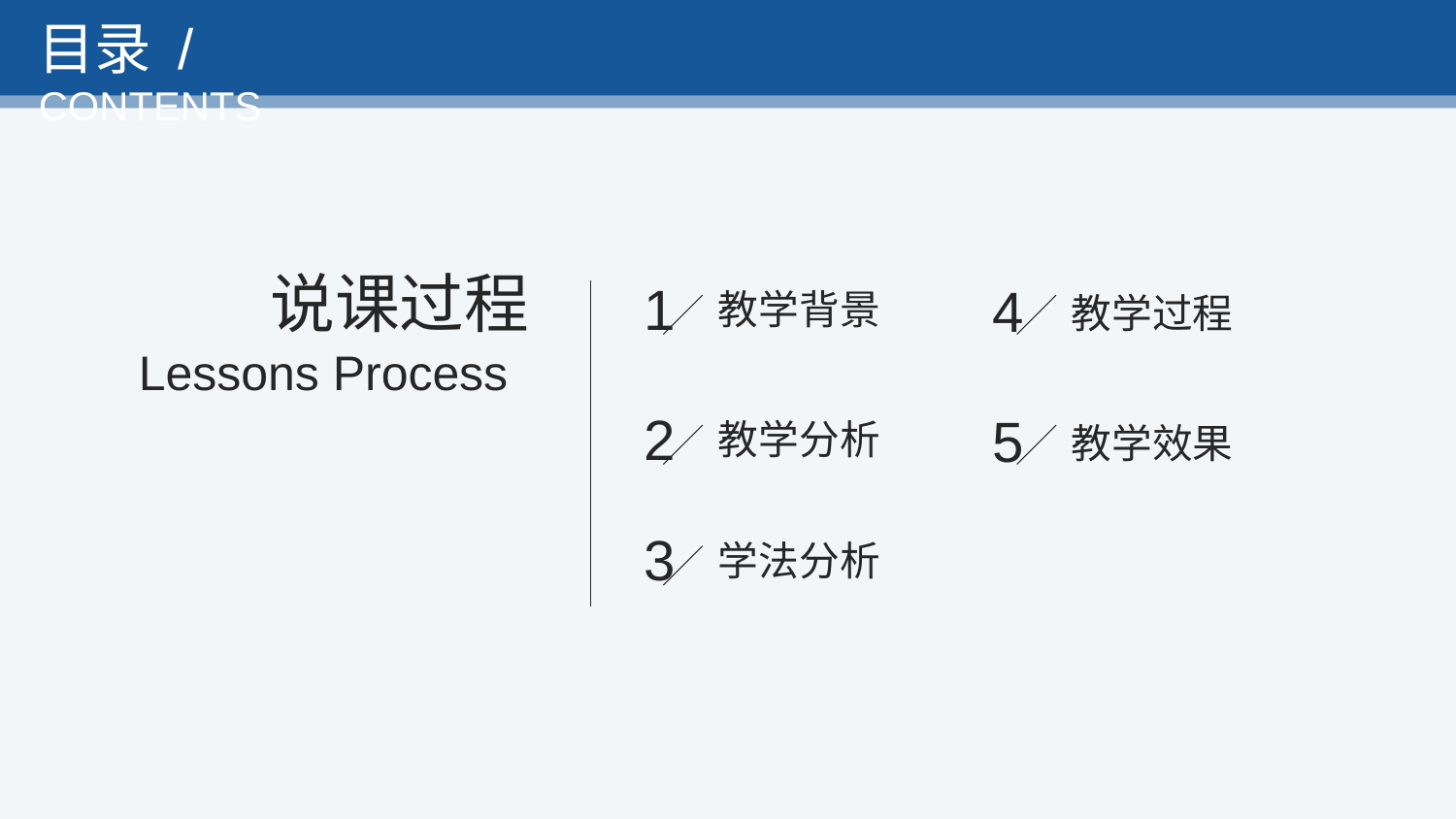

目录 / CONTENTS
说课过程
Lessons Process
1
4
教学背景
教学过程
2
5
教学分析
教学效果
3
学法分析